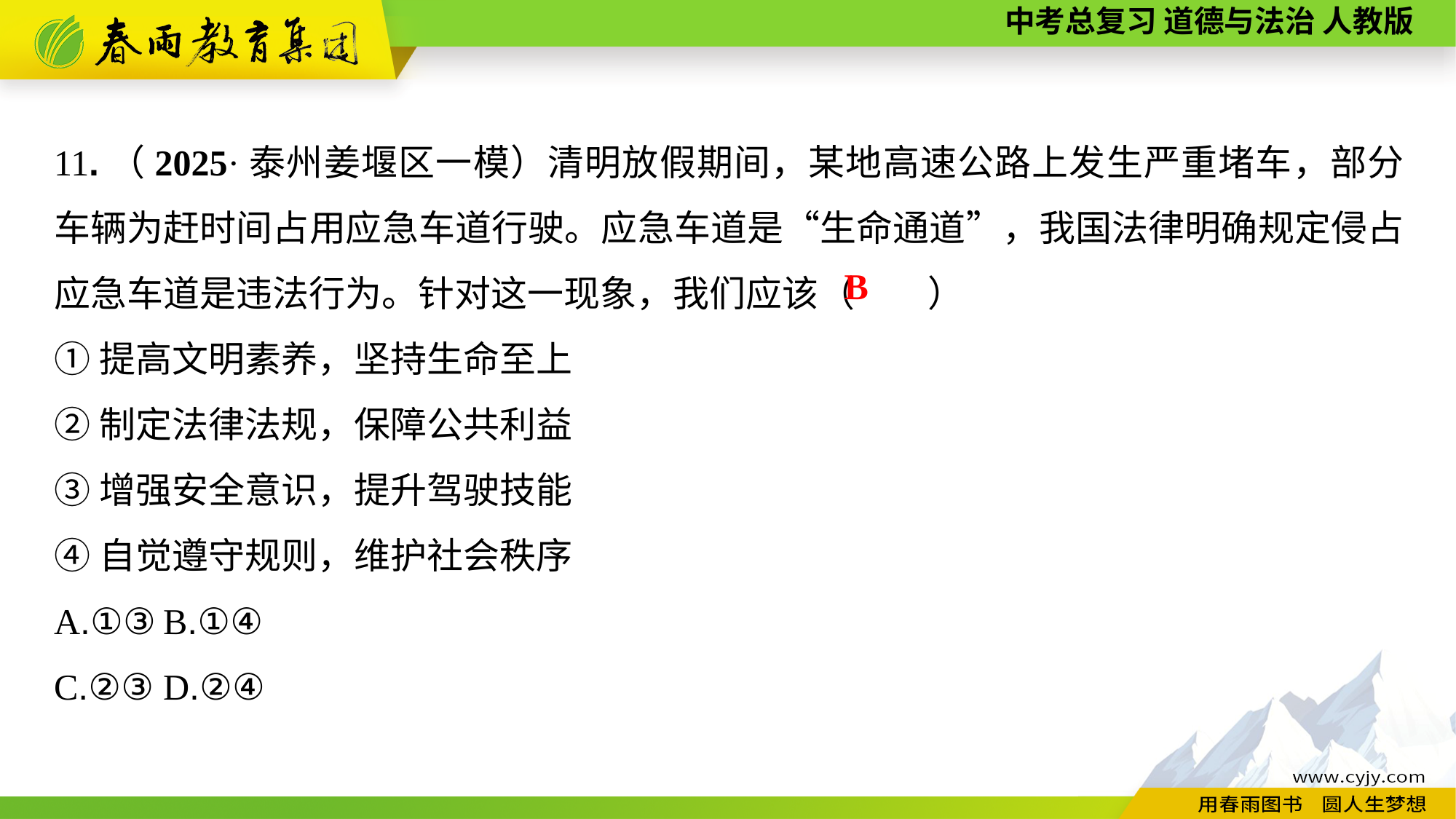

11.（2025·泰州姜堰区一模）清明放假期间，某地高速公路上发生严重堵车，部分车辆为赶时间占用应急车道行驶。应急车道是“生命通道”，我国法律明确规定侵占应急车道是违法行为。针对这一现象，我们应该（　　）
①提高文明素养，坚持生命至上
②制定法律法规，保障公共利益
③增强安全意识，提升驾驶技能
④自觉遵守规则，维护社会秩序
A.①③	B.①④
C.②③	D.②④
B